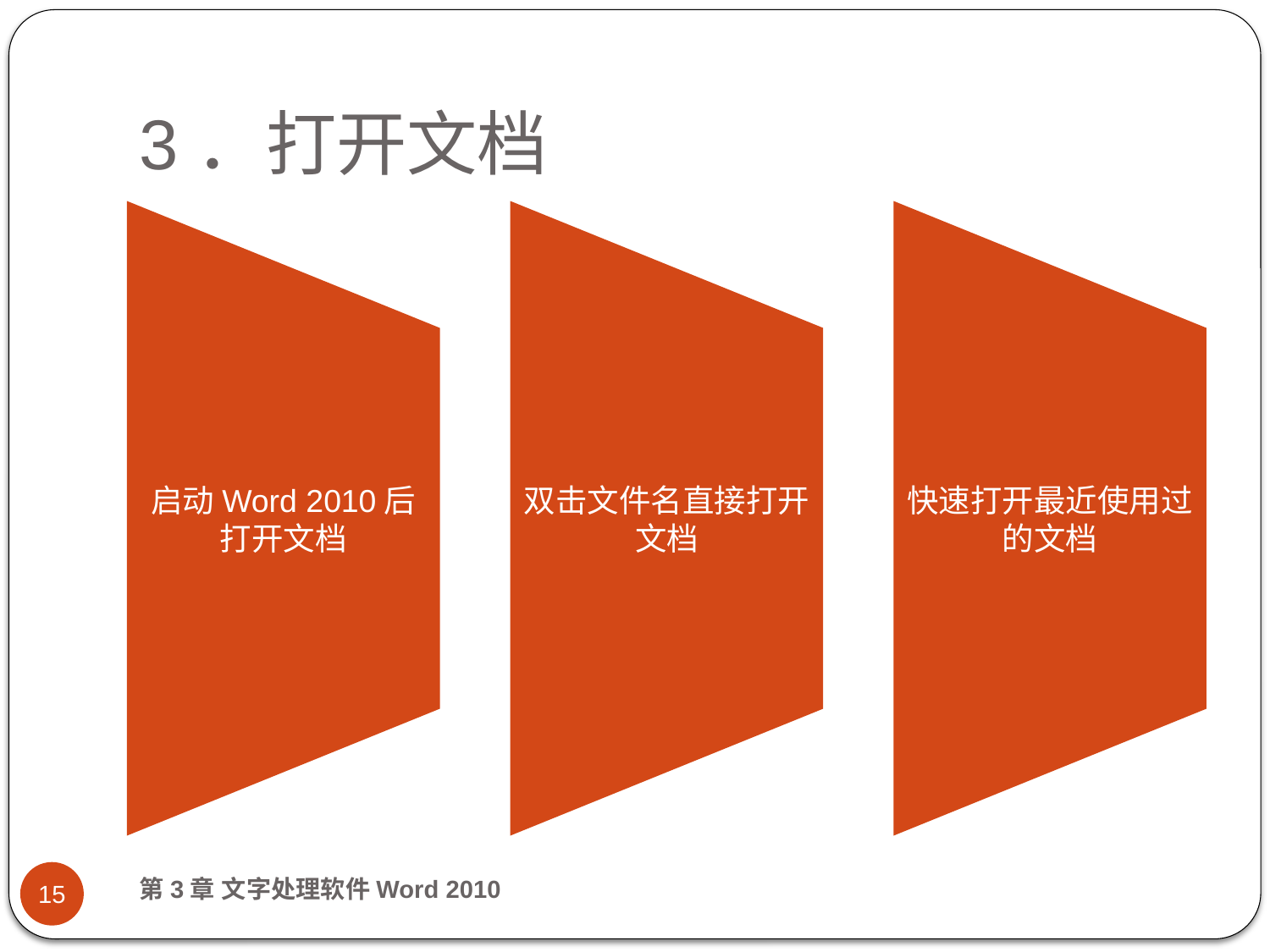

# 3．打开文档
启动Word 2010后打开文档
双击文件名直接打开文档
快速打开最近使用过的文档
第3章 文字处理软件Word 2010
15